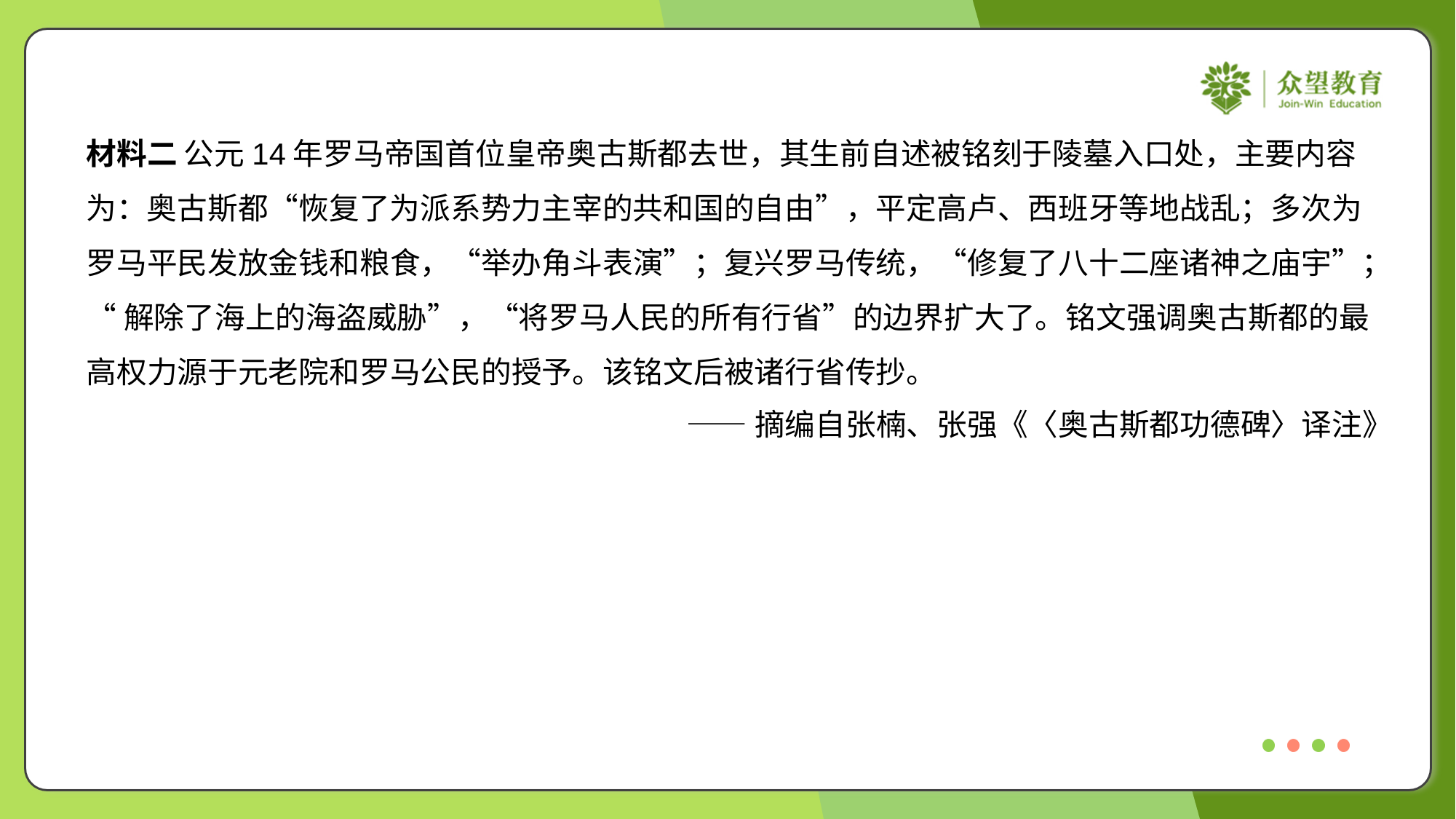

材料二 公元14年罗马帝国首位皇帝奥古斯都去世，其生前自述被铭刻于陵墓入口处，主要内容
为：奥古斯都“恢复了为派系势力主宰的共和国的自由”，平定高卢、西班牙等地战乱；多次为
罗马平民发放金钱和粮食，“举办角斗表演”；复兴罗马传统，“修复了八十二座诸神之庙宇”；
“解除了海上的海盗威胁”，“将罗马人民的所有行省”的边界扩大了。铭文强调奥古斯都的最
高权力源于元老院和罗马公民的授予。该铭文后被诸行省传抄。
——摘编自张楠、张强《〈奥古斯都功德碑〉译注》